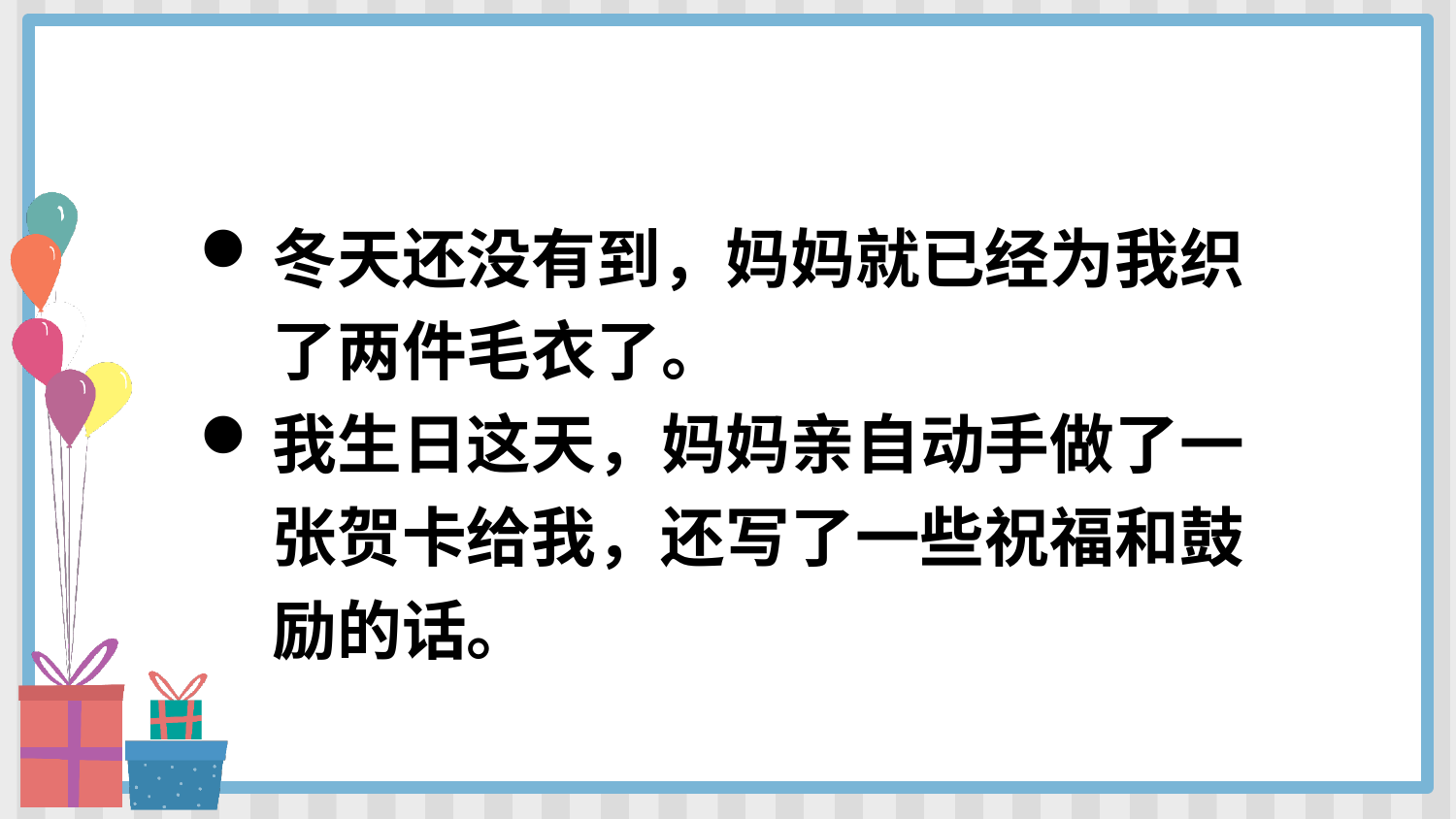

冬天还没有到，妈妈就已经为我织了两件毛衣了。
我生日这天，妈妈亲自动手做了一张贺卡给我，还写了一些祝福和鼓励的话。